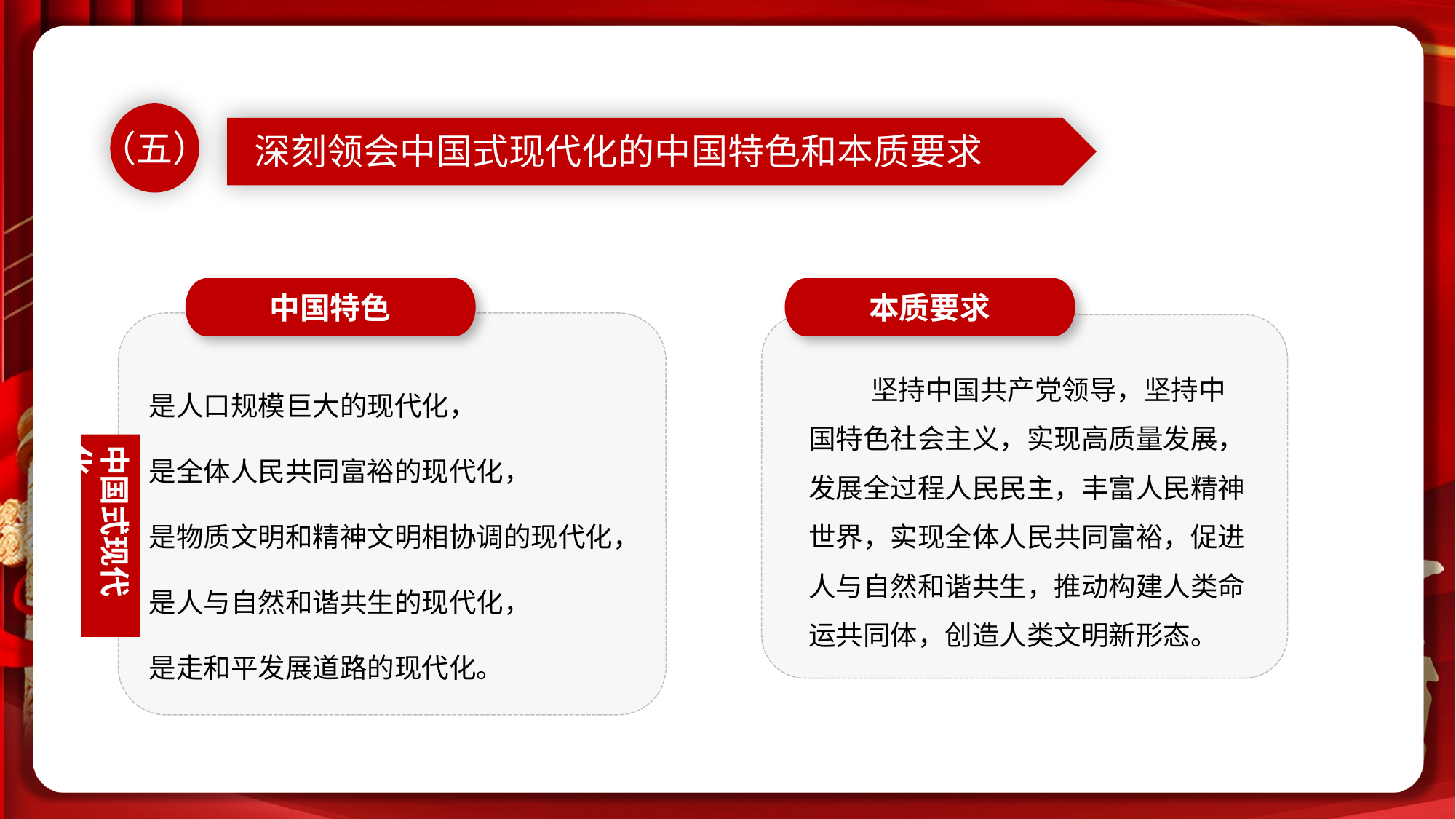

（五）

深刻领会中国式现代化的中国特色和本质要求

中国特色
本质要求

是人口规模巨大的现代化，
是全体人民共同富裕的现代化，
是物质文明和精神文明相协调的现代化，
是人与自然和谐共生的现代化，
是走和平发展道路的现代化。
         坚持中国共产党领导，坚持中国特色社会主义，实现高质量发展，发展全过程人民民主，丰富人民精神世界，实现全体人民共同富裕，促进人与自然和谐共生，推动构建人类命运共同体，创造人类文明新形态。
中国式现代化